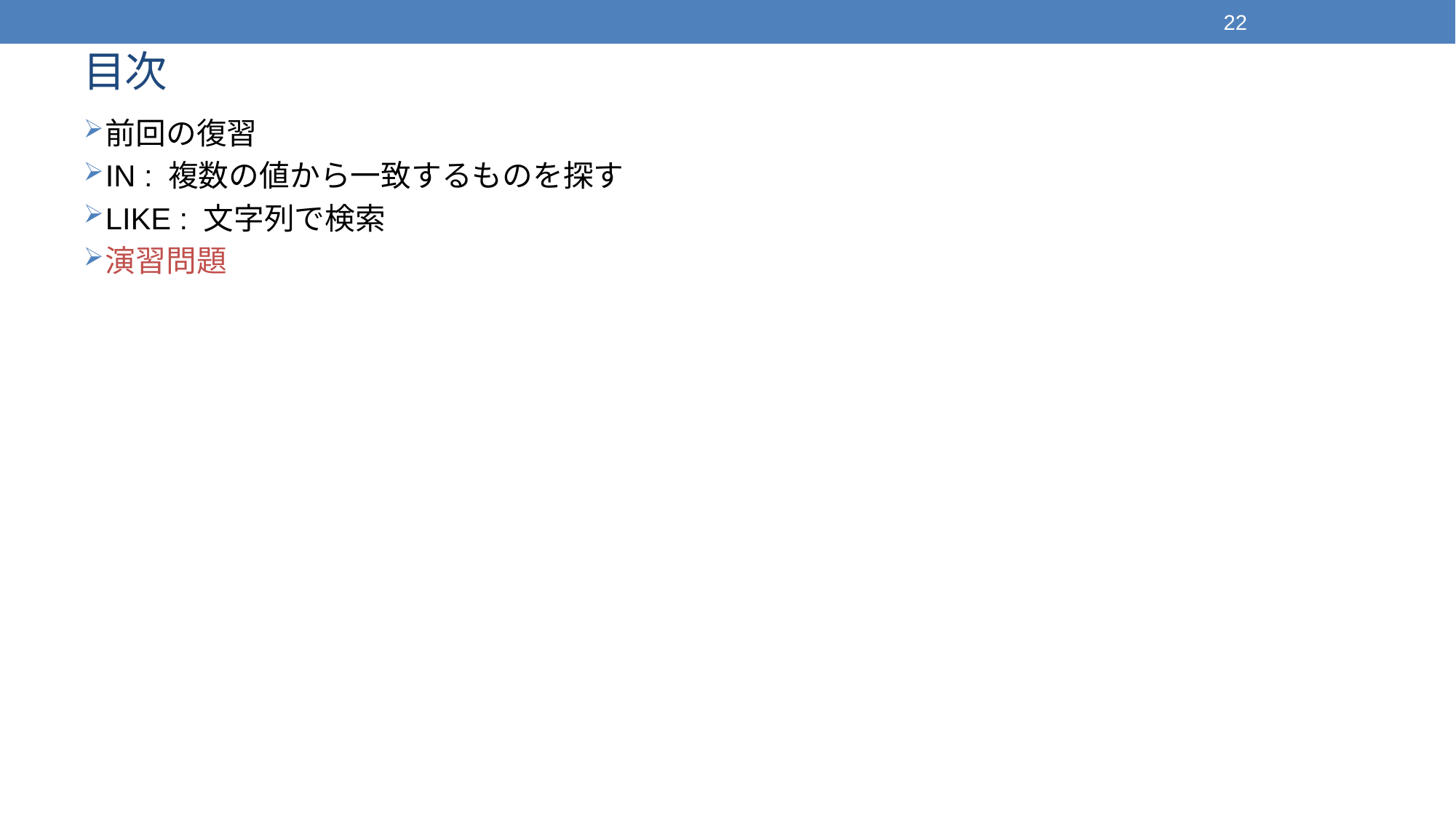

22
# 目次
前回の復習
IN : 複数の値から一致するものを探す
LIKE : 文字列で検索
演習問題